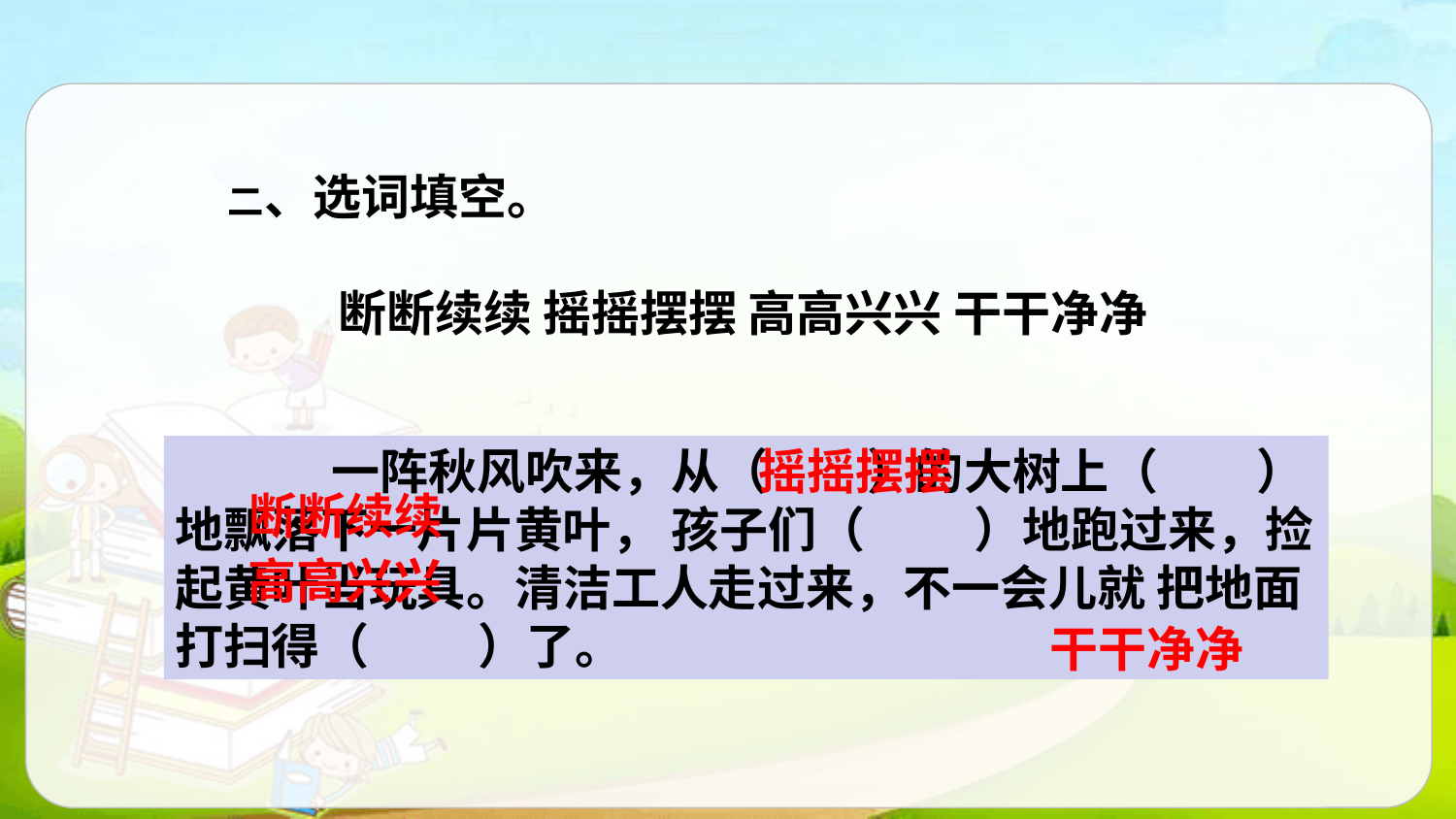

二、选词填空。

         断断续续 摇摇摆摆 高高兴兴 干干净净
摇摇摆摆
                  一阵秋风吹来，从（         ）的大树上（         ）地飘落下一片片黄叶， 孩子们（          ）地跑过来，捡起黄叶当玩具。清洁工人走过来，不一会儿就 把地面打扫得（          ）了。
断断续续
高高兴兴
干干净净